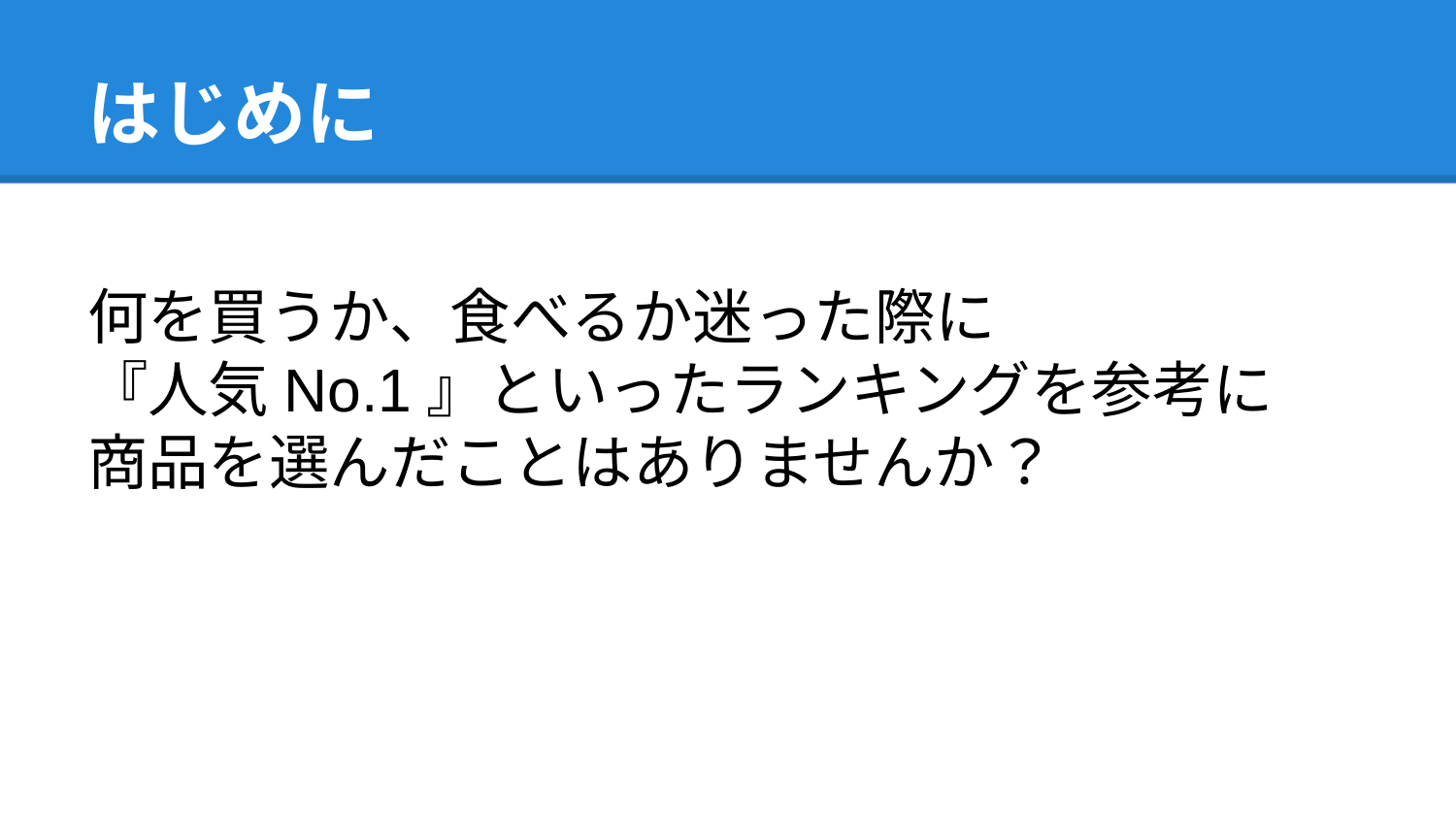

# はじめに

何を買うか、食べるか迷った際に
『人気No.1』といったランキングを参考に
商品を選んだことはありませんか？